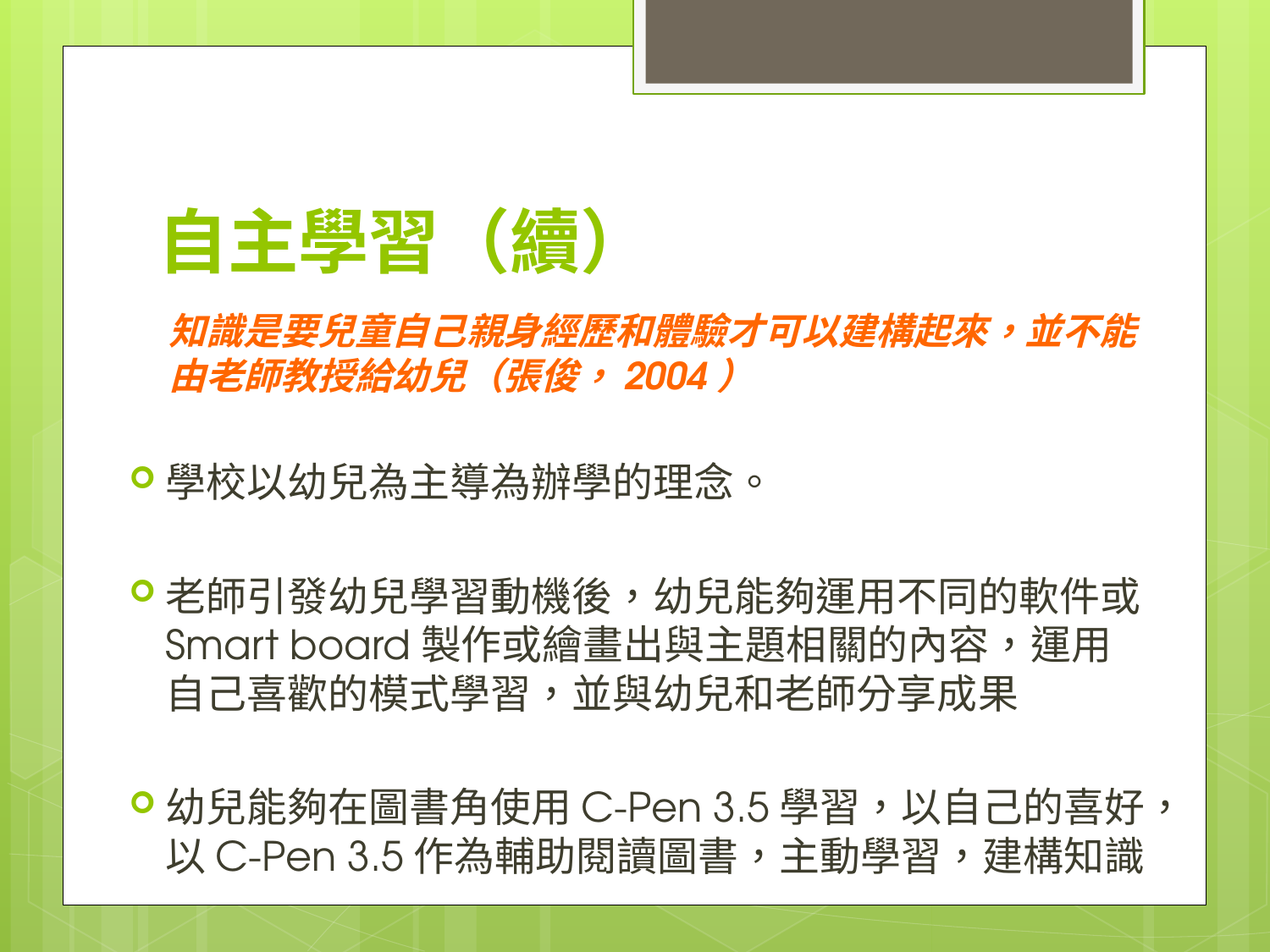

# 自主學習（續）
知識是要兒童自己親身經歷和體驗才可以建構起來，並不能由老師教授給幼兒（張俊，2004）

學校以幼兒為主導為辦學的理念。

老師引發幼兒學習動機後，幼兒能夠運用不同的軟件或Smart board製作或繪畫出與主題相關的內容，運用自己喜歡的模式學習，並與幼兒和老師分享成果

幼兒能夠在圖書角使用C-Pen 3.5學習，以自己的喜好，以C-Pen 3.5作為輔助閱讀圖書，主動學習，建構知識